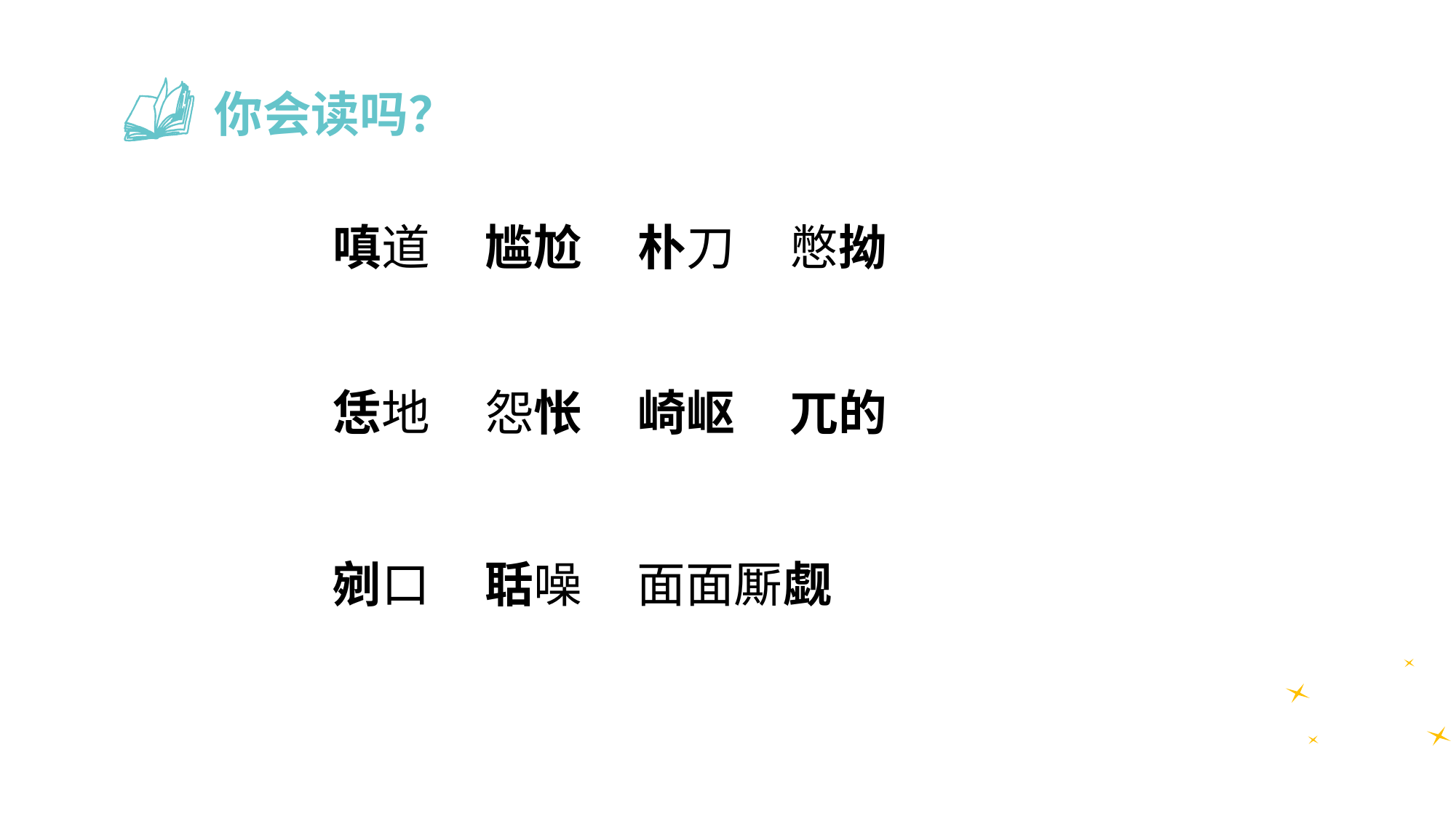

你会读吗？
嗔道     尴尬     朴刀     憋拗

恁地     怨怅     崎岖     兀的
剜口     聒噪     面面厮觑